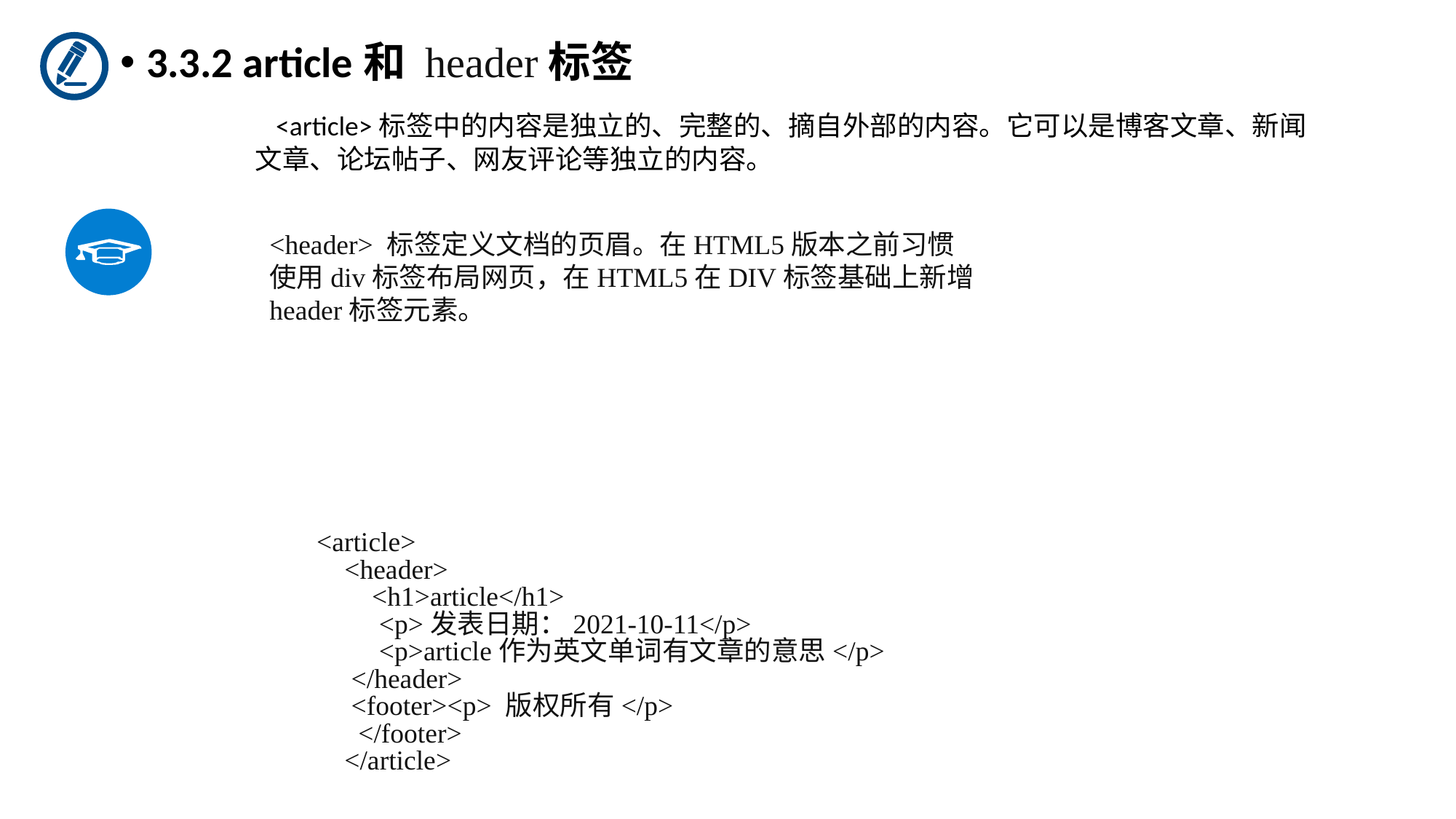

3.3.2 article和 header标签
   <article>标签中的内容是独立的、完整的、摘自外部的内容。它可以是博客文章、新闻文章、论坛帖子、网友评论等独立的内容。

<header> 标签定义文档的页眉。在HTML5版本之前习惯使用div标签布局网页，在HTML5在DIV标签基础上新增header标签元素。
 <article>
     <header>
         <h1>article</h1>
          <p>发表日期：2021-10-11</p>
          <p>article作为英文单词有文章的意思</p>
      </header>
      <footer><p> 版权所有</p>
       </footer>
     </article>